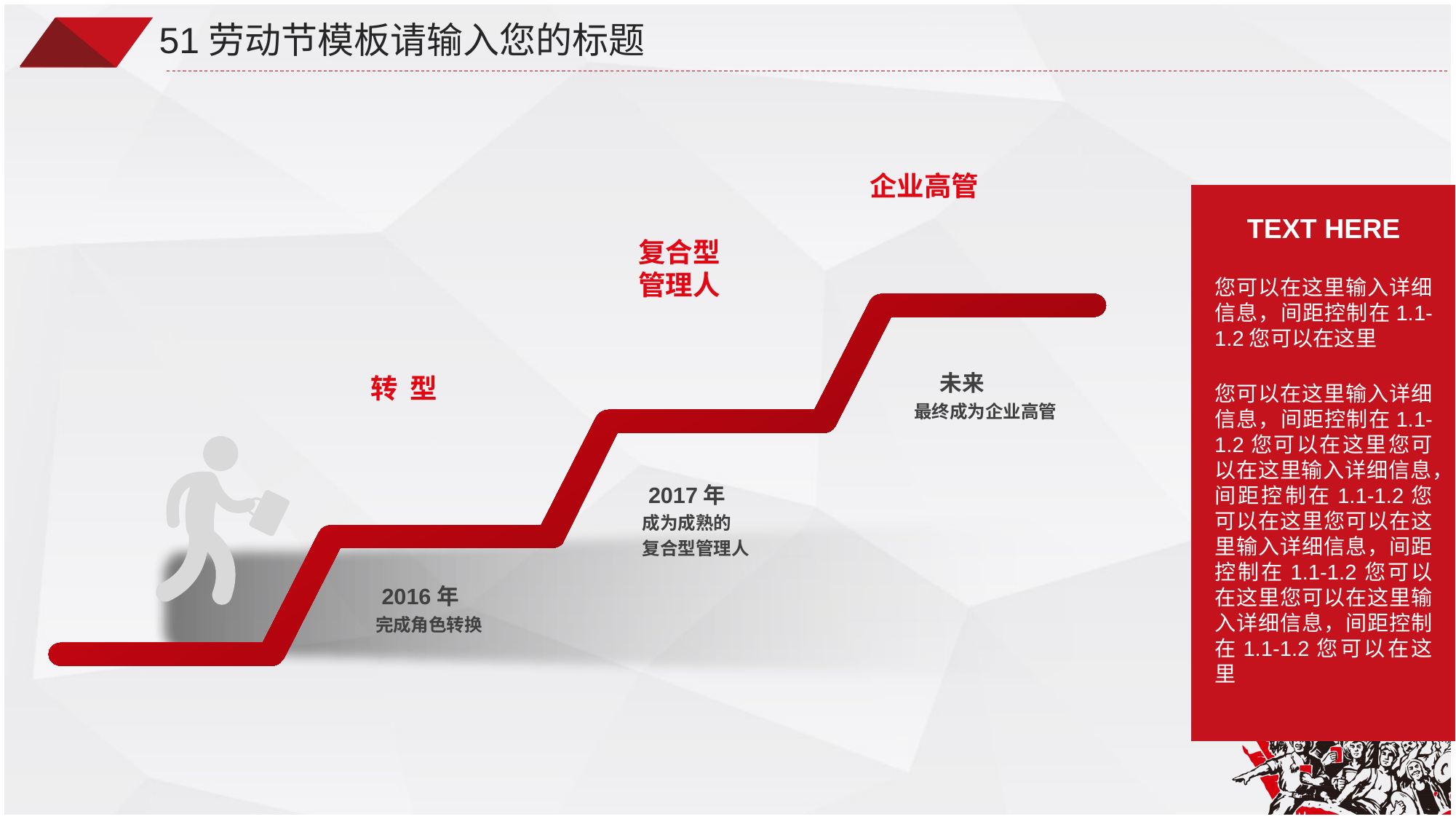

51劳动节模板请输入您的标题

企业高管
复合型
管理人

    未来
最终成为企业高管
转  型

 2017年
成为成熟的
复合型管理人

 2016年
完成角色转换

TEXT HERE
您可以在这里输入详细信息，间距控制在1.1-1.2您可以在这里
您可以在这里输入详细信息，间距控制在1.1-1.2您可以在这里您可以在这里输入详细信息，间距控制在1.1-1.2您可以在这里您可以在这里输入详细信息，间距控制在1.1-1.2您可以在这里您可以在这里输入详细信息，间距控制在1.1-1.2您可以在这里